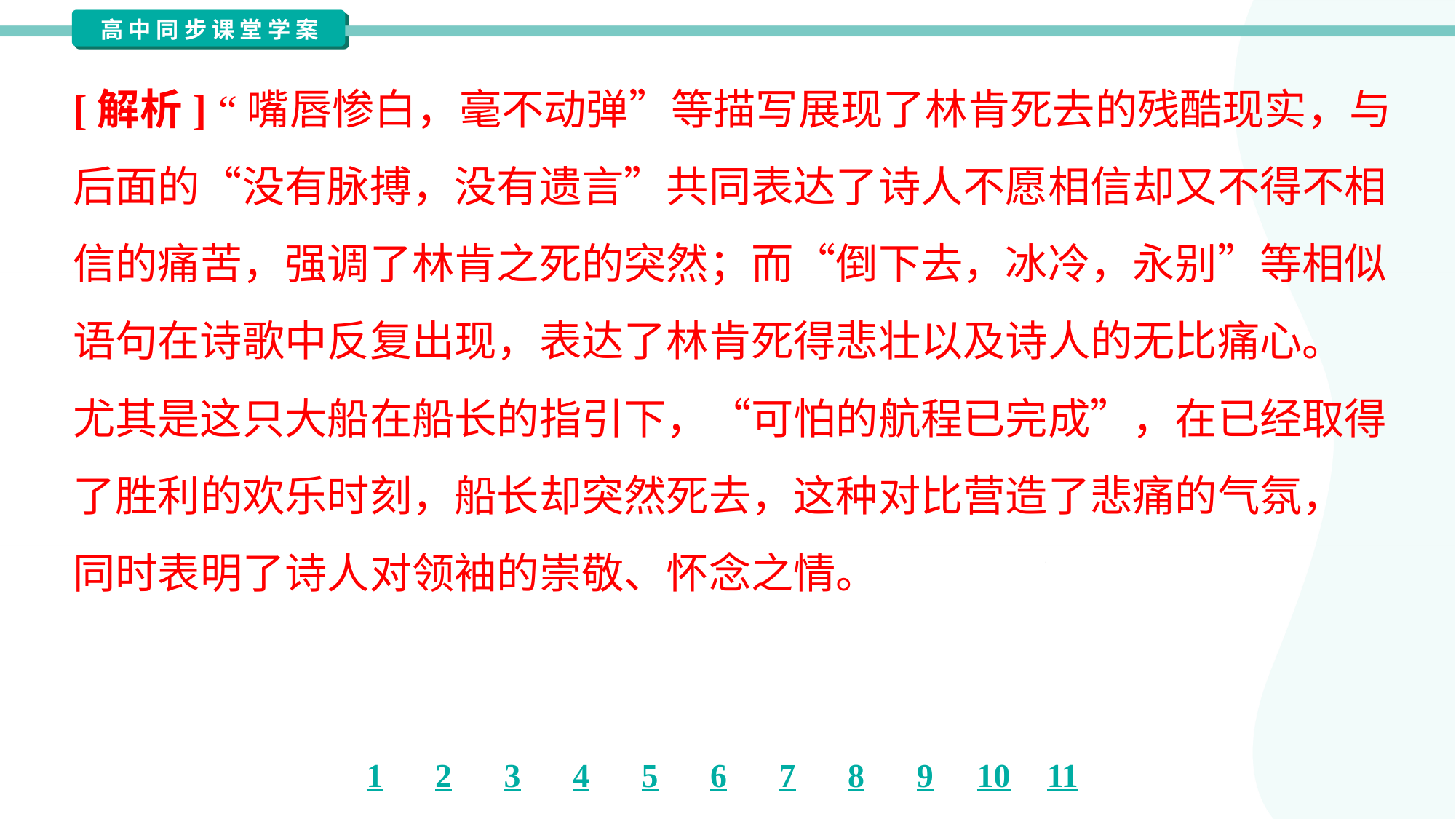

[解析] “嘴唇惨白，毫不动弹”等描写展现了林肯死去的残酷现实，与
后面的“没有脉搏，没有遗言”共同表达了诗人不愿相信却又不得不相
信的痛苦，强调了林肯之死的突然；而“倒下去，冰冷，永别”等相似
语句在诗歌中反复出现，表达了林肯死得悲壮以及诗人的无比痛心。
尤其是这只大船在船长的指引下，“可怕的航程已完成”，在已经取得
了胜利的欢乐时刻，船长却突然死去，这种对比营造了悲痛的气氛，
同时表明了诗人对领袖的崇敬、怀念之情。